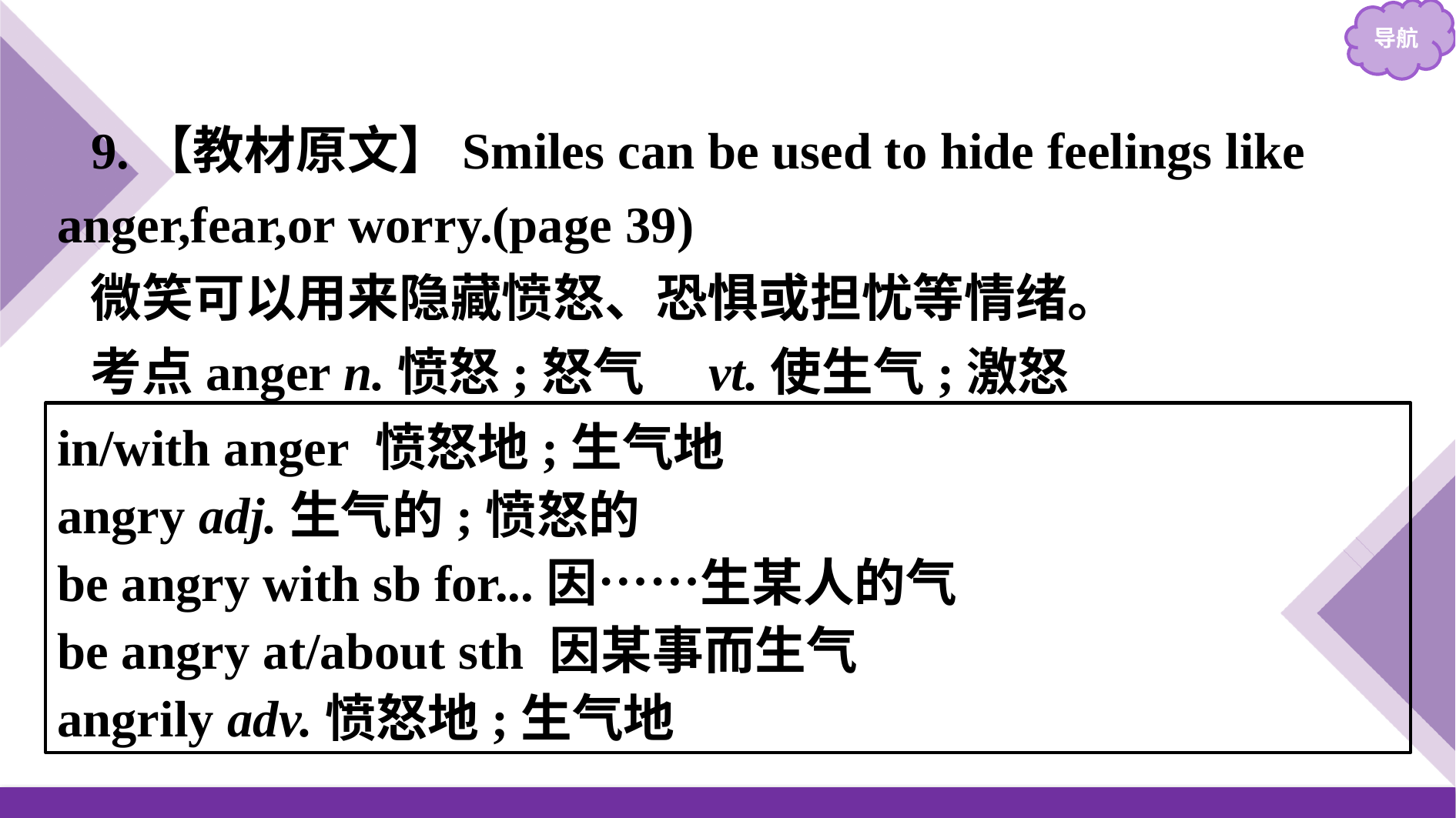

9.【教材原文】Smiles can be used to hide feelings like anger,fear,or worry.(page 39)
微笑可以用来隐藏愤怒、恐惧或担忧等情绪。
考点anger n.愤怒;怒气　vt.使生气;激怒
in/with anger 愤怒地;生气地
angry adj.生气的;愤怒的
be angry with sb for...因……生某人的气
be angry at/about sth 因某事而生气
angrily adv.愤怒地;生气地